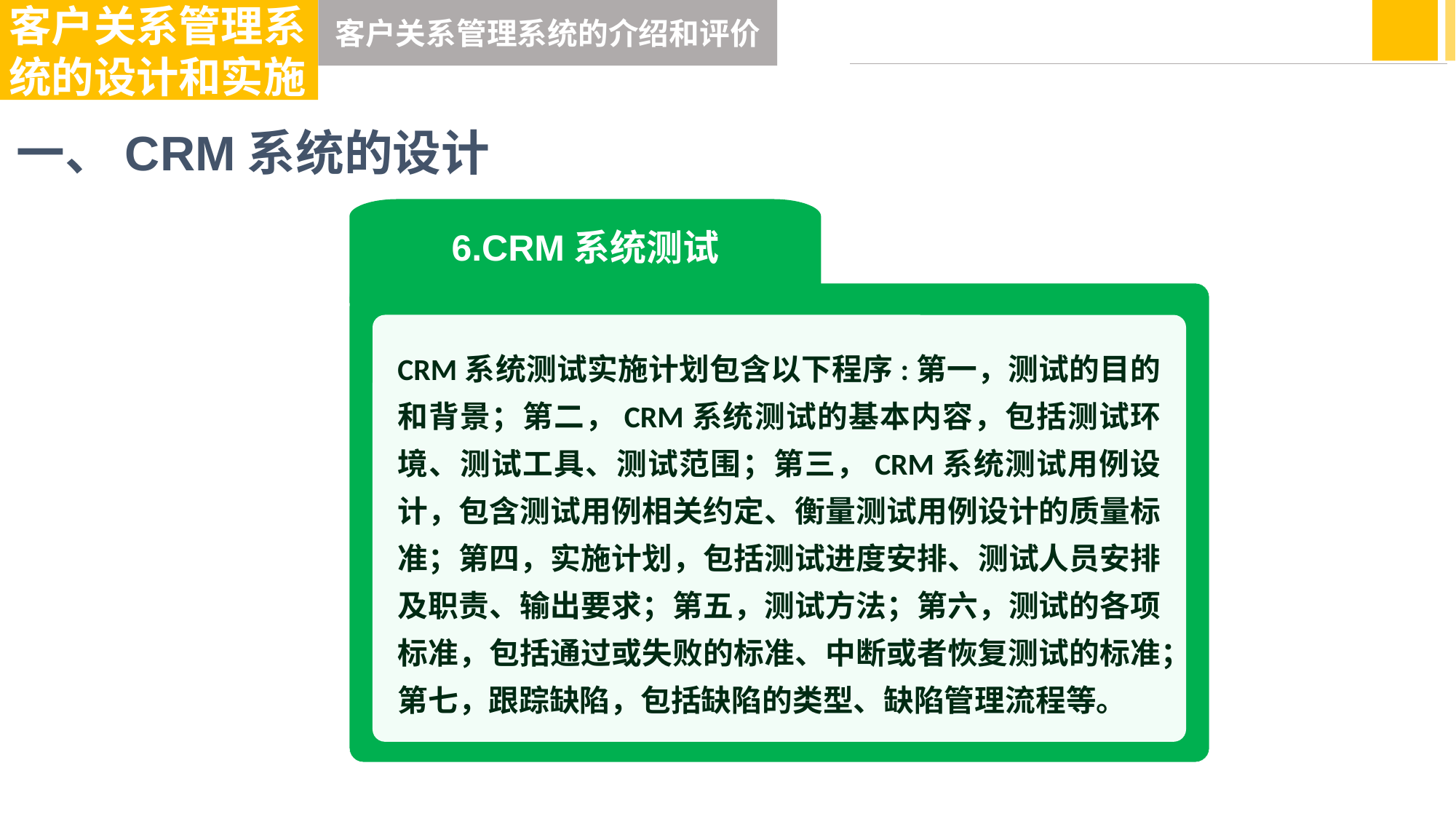

客户关系管理系统的设计和实施
客户关系管理系统的介绍和评价

一、CRM系统的设计
6.CRM系统测试

CRM系统测试实施计划包含以下程序:第一，测试的目的和背景；第二，CRM系统测试的基本内容，包括测试环境、测试工具、测试范围；第三，CRM系统测试用例设计，包含测试用例相关约定、衡量测试用例设计的质量标准；第四，实施计划，包括测试进度安排、测试人员安排及职责、输出要求；第五，测试方法；第六，测试的各项标准，包括通过或失败的标准、中断或者恢复测试的标准；第七，跟踪缺陷，包括缺陷的类型、缺陷管理流程等。